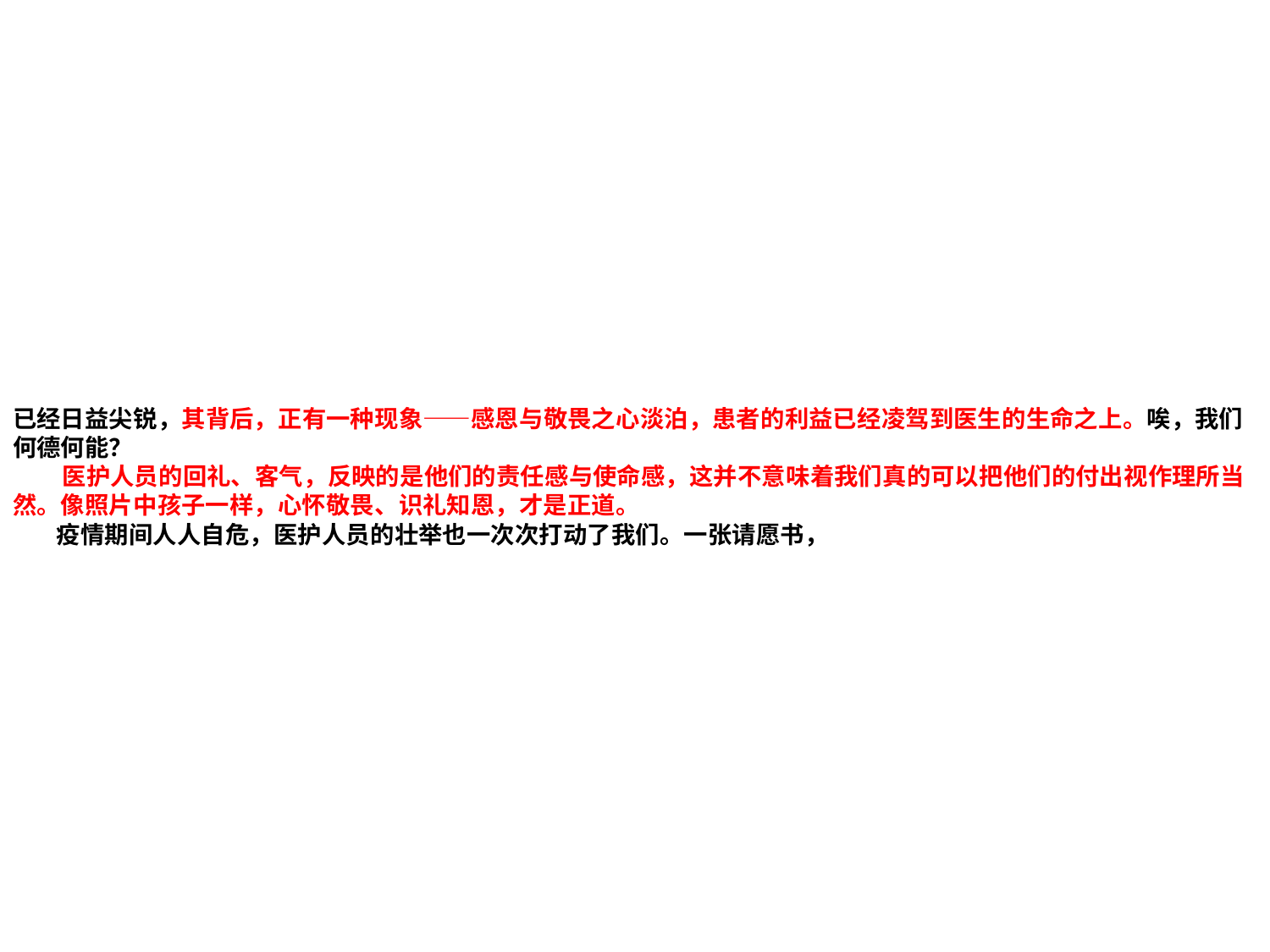

# 已经日益尖锐，其背后，正有一种现象——感恩与敬畏之心淡泊，患者的利益已经凌驾到医生的生命之上。唉，我们何德何能？          医护人员的回礼、客气，反映的是他们的责任感与使命感，这并不意味着我们真的可以把他们的付出视作理所当然。像照片中孩子一样，心怀敬畏、识礼知恩，才是正道。  疫情期间人人自危，医护人员的壮举也一次次打动了我们。一张请愿书，